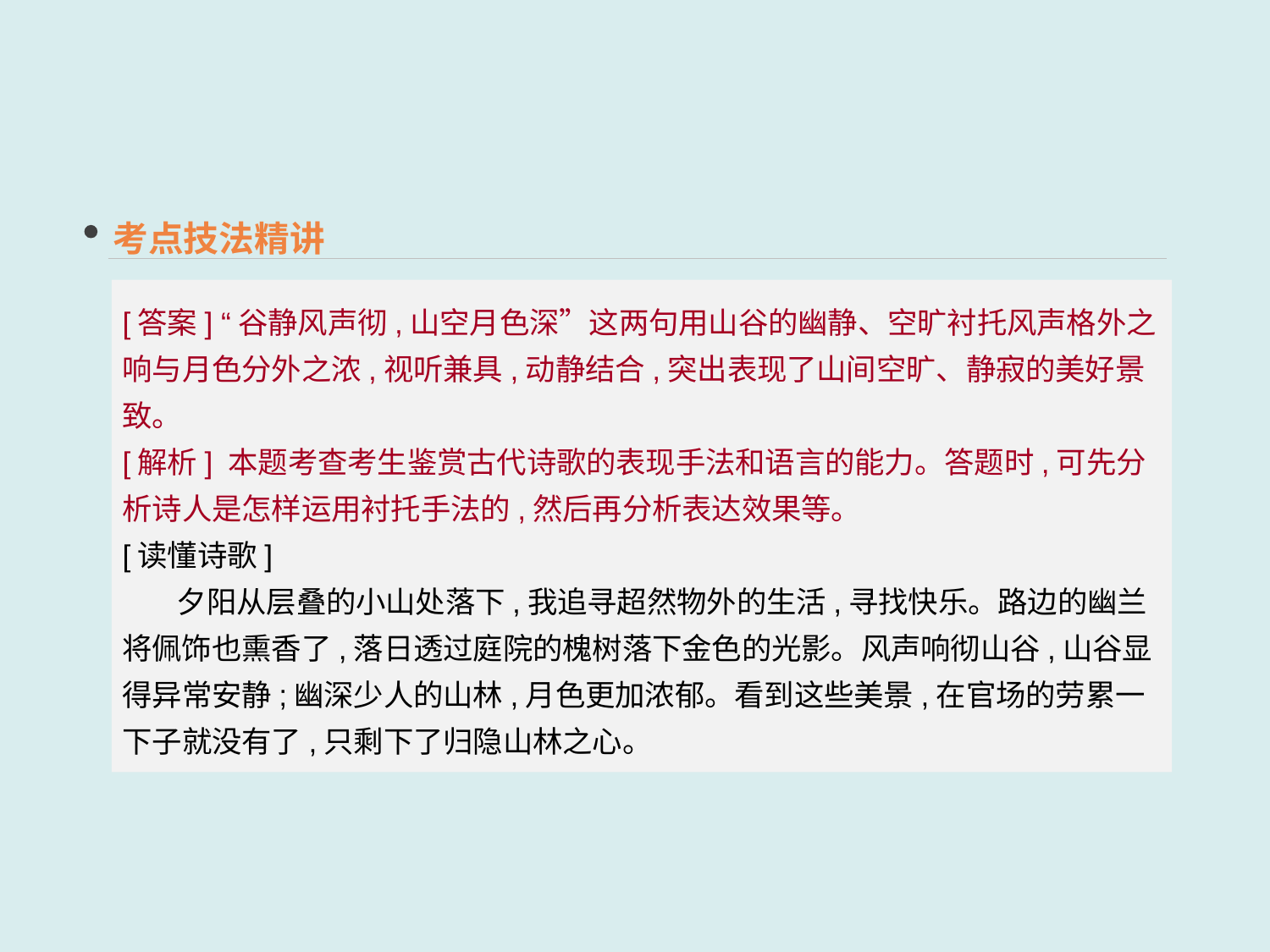

考点技法精讲

[答案] “谷静风声彻,山空月色深”这两句用山谷的幽静、空旷衬托风声格外之响与月色分外之浓,视听兼具,动静结合,突出表现了山间空旷、静寂的美好景致。
[解析] 本题考查考生鉴赏古代诗歌的表现手法和语言的能力。答题时,可先分析诗人是怎样运用衬托手法的,然后再分析表达效果等。
[读懂诗歌]
       夕阳从层叠的小山处落下,我追寻超然物外的生活,寻找快乐。路边的幽兰将佩饰也熏香了,落日透过庭院的槐树落下金色的光影。风声响彻山谷,山谷显得异常安静;幽深少人的山林,月色更加浓郁。看到这些美景,在官场的劳累一下子就没有了,只剩下了归隐山林之心。